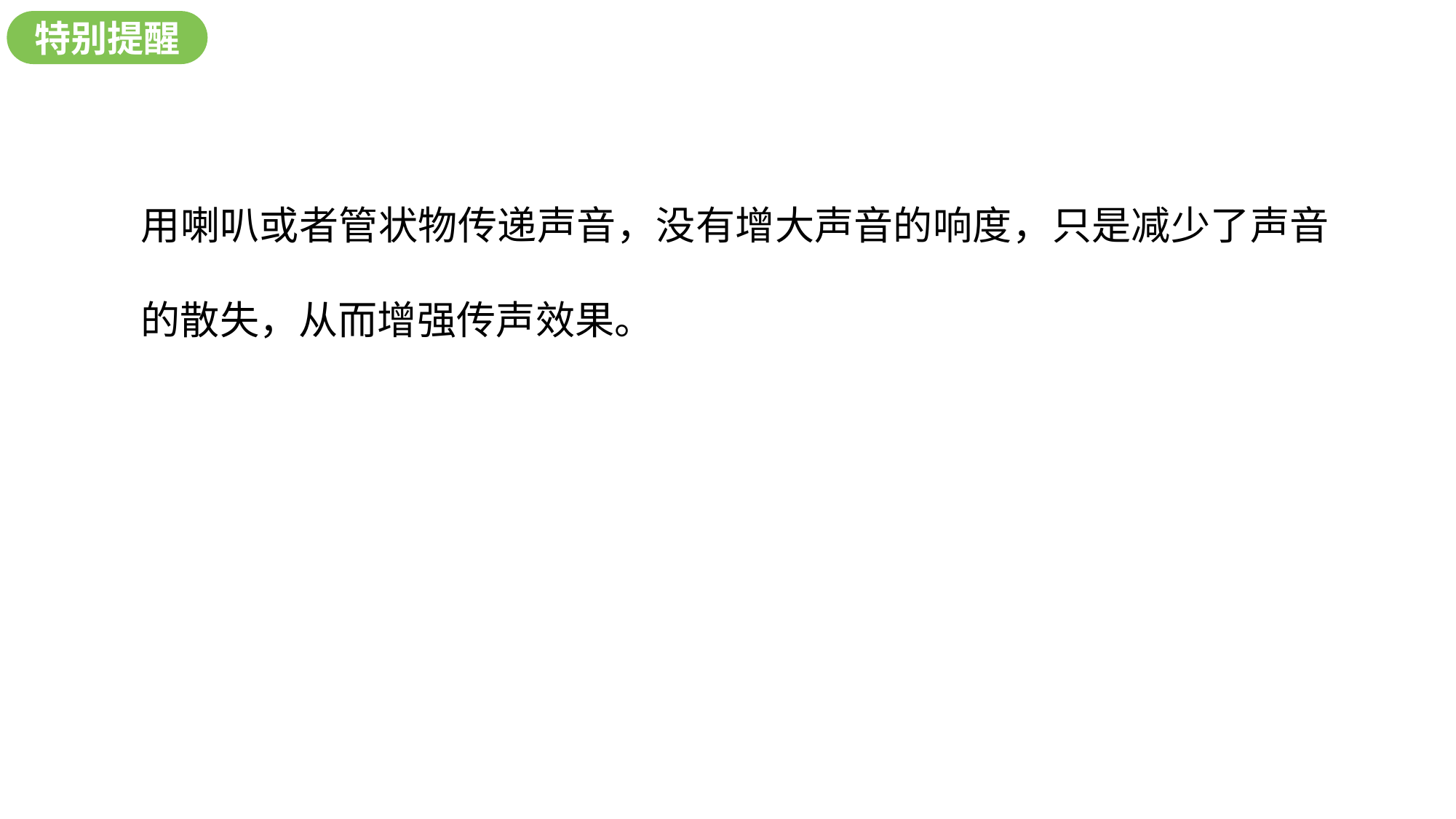

特别提醒
用喇叭或者管状物传递声音，没有增大声音的响度，只是减少了声音的散失，从而增强传声效果。